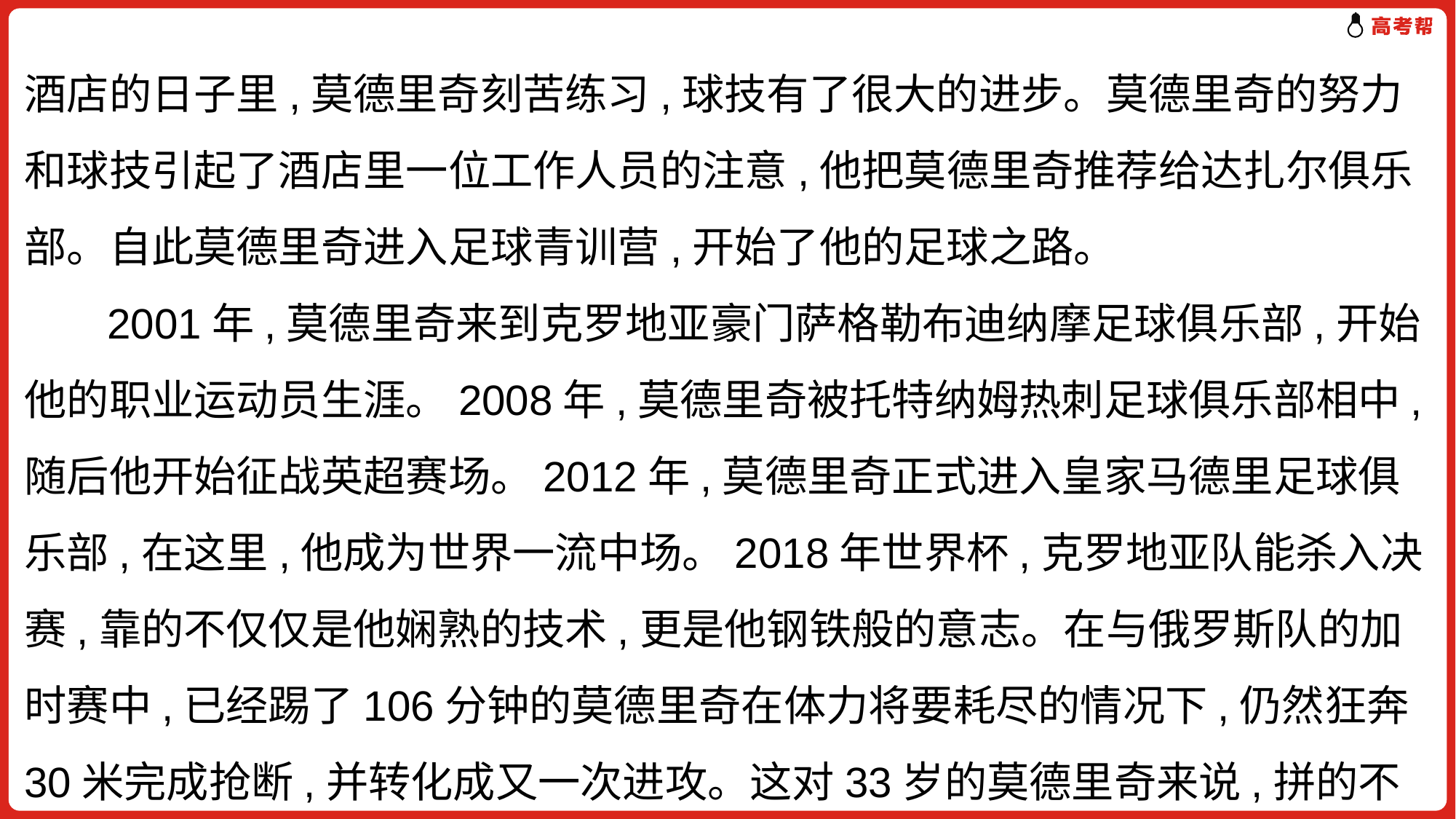

酒店的日子里,莫德里奇刻苦练习,球技有了很大的进步。莫德里奇的努力和球技引起了酒店里一位工作人员的注意,他把莫德里奇推荐给达扎尔俱乐部。自此莫德里奇进入足球青训营,开始了他的足球之路。
       2001年,莫德里奇来到克罗地亚豪门萨格勒布迪纳摩足球俱乐部,开始他的职业运动员生涯。2008年,莫德里奇被托特纳姆热刺足球俱乐部相中,随后他开始征战英超赛场。2012年,莫德里奇正式进入皇家马德里足球俱乐部,在这里,他成为世界一流中场。2018年世界杯,克罗地亚队能杀入决赛,靠的不仅仅是他娴熟的技术,更是他钢铁般的意志。在与俄罗斯队的加时赛中,已经踢了106分钟的莫德里奇在体力将要耗尽的情况下,仍然狂奔30米完成抢断,并转化成又一次进攻。这对33岁的莫德里奇来说,拼的不再是体力,而是意志。